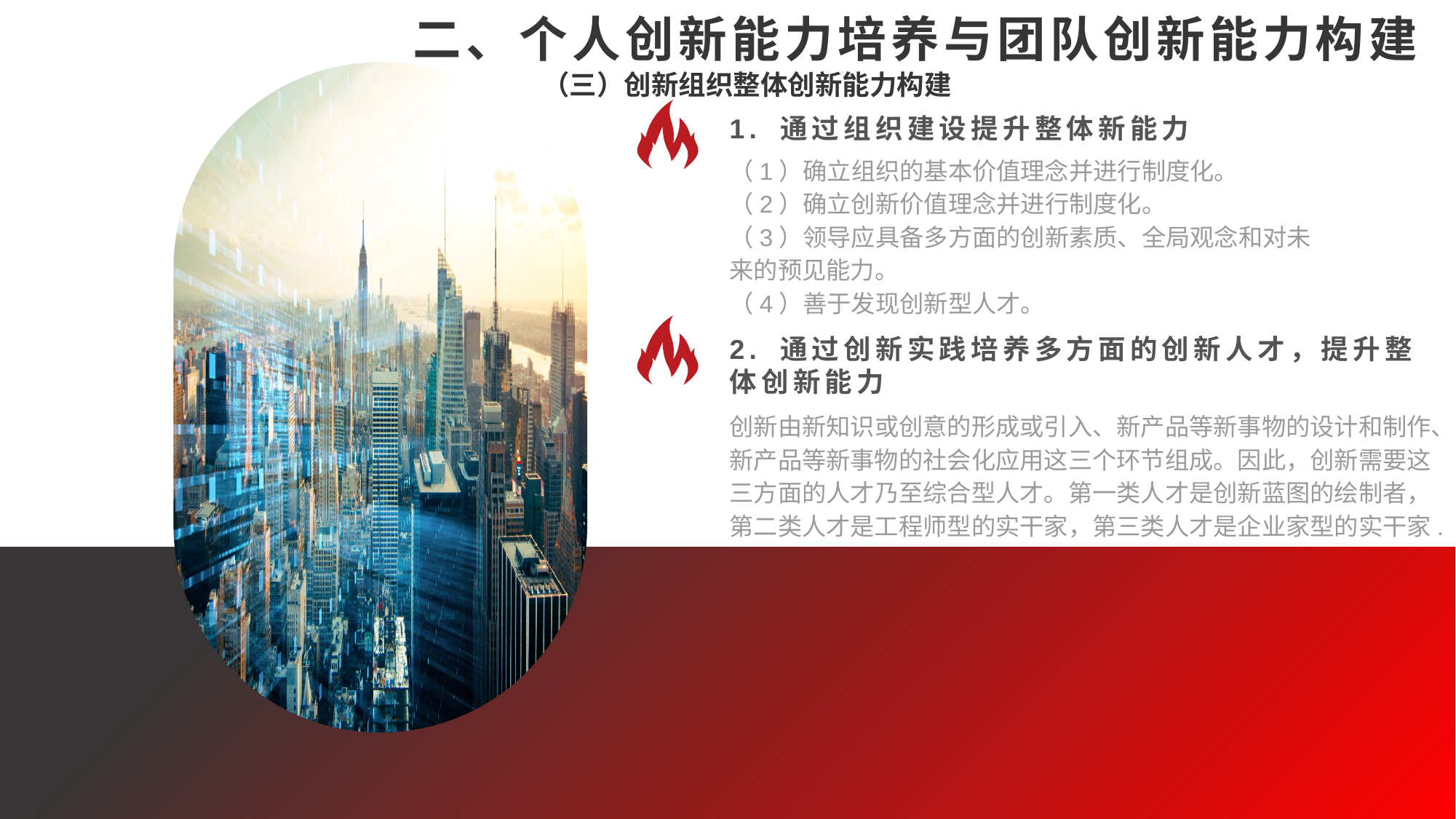

二、个人创新能力培养与团队创新能力构建

（三）创新组织整体创新能力构建

1. 通过组织建设提升整体新能力
（1）确立组织的基本价值理念并进行制度化。
（2）确立创新价值理念并进行制度化。
（3）领导应具备多方面的创新素质、全局观念和对未来的预见能力。
（4）善于发现创新型人才。

2. 通过创新实践培养多方面的创新人才，提升整体创新能力
创新由新知识或创意的形成或引入、新产品等新事物的设计和制作、新产品等新事物的社会化应用这三个环节组成。因此，创新需要这三方面的人才乃至综合型人才。第一类人才是创新蓝图的绘制者，第二类人才是工程师型的实干家，第三类人才是企业家型的实干家.